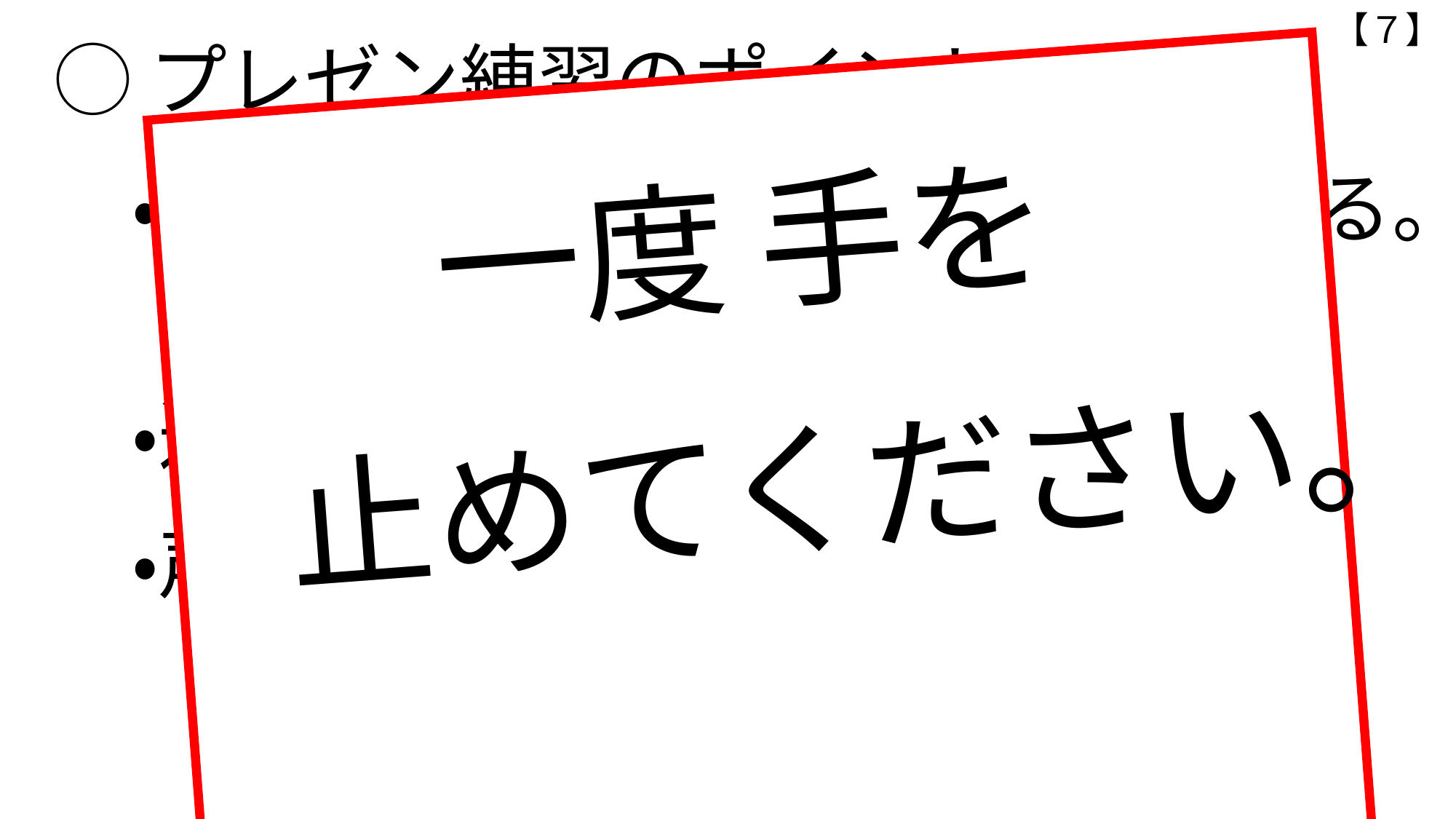

【７】
◯プレゼン練習のポイント

　・どんな人にとって便利なのか伝える。
　　　→ワークシートに整理する。

　・道具の実演の練習をする。

　・声のボリュームに注意する。
　　　→隣の人に聞こえる声程度。

一度 手を

 止めてください。